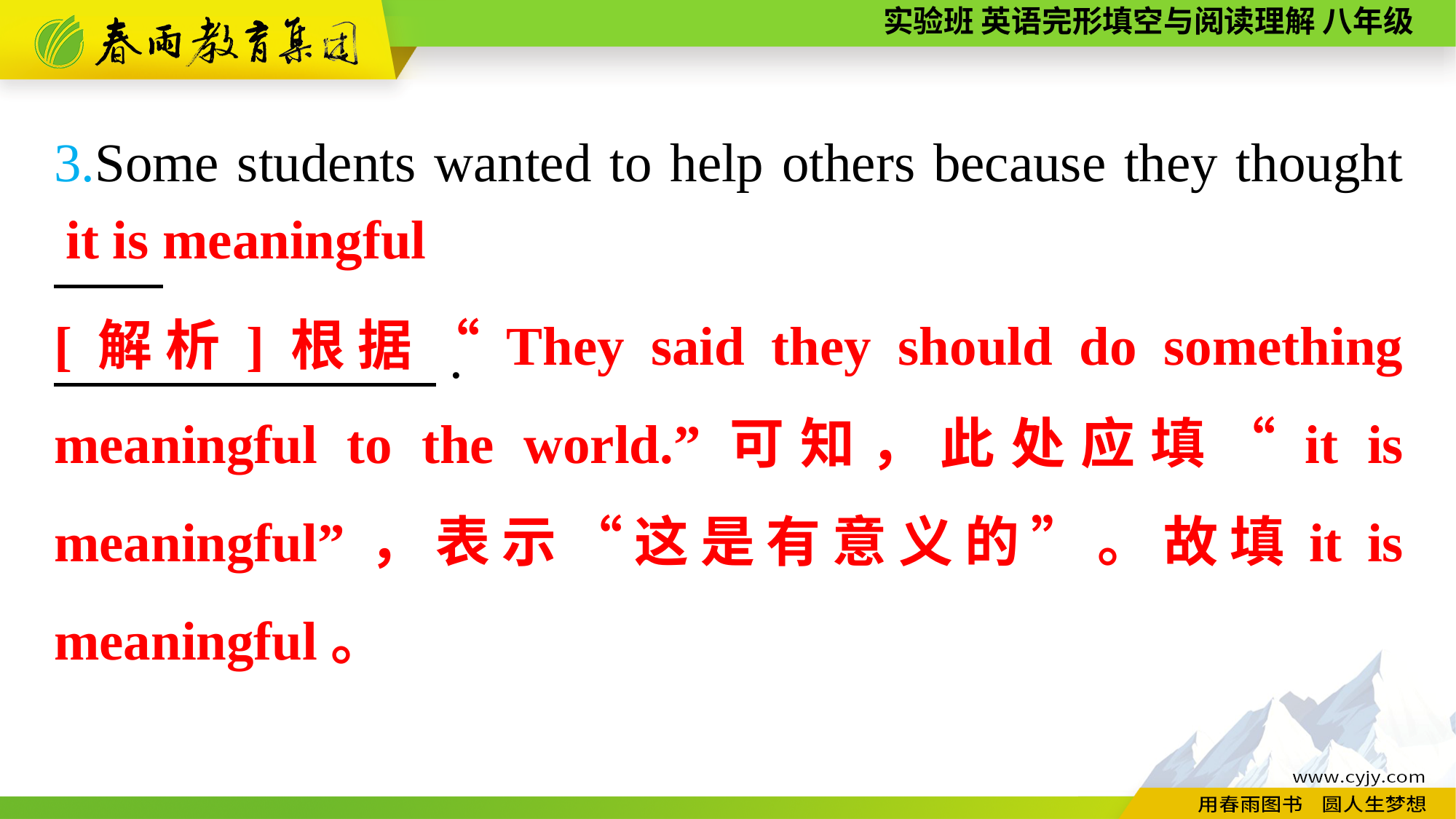

3.Some students wanted to help others because they thought
　　　　　　　.
it is meaningful
[解析]根据“They said they should do something meaningful to the world.”可知，此处应填“it is meaningful”，表示“这是有意义的”。故填it is meaningful。